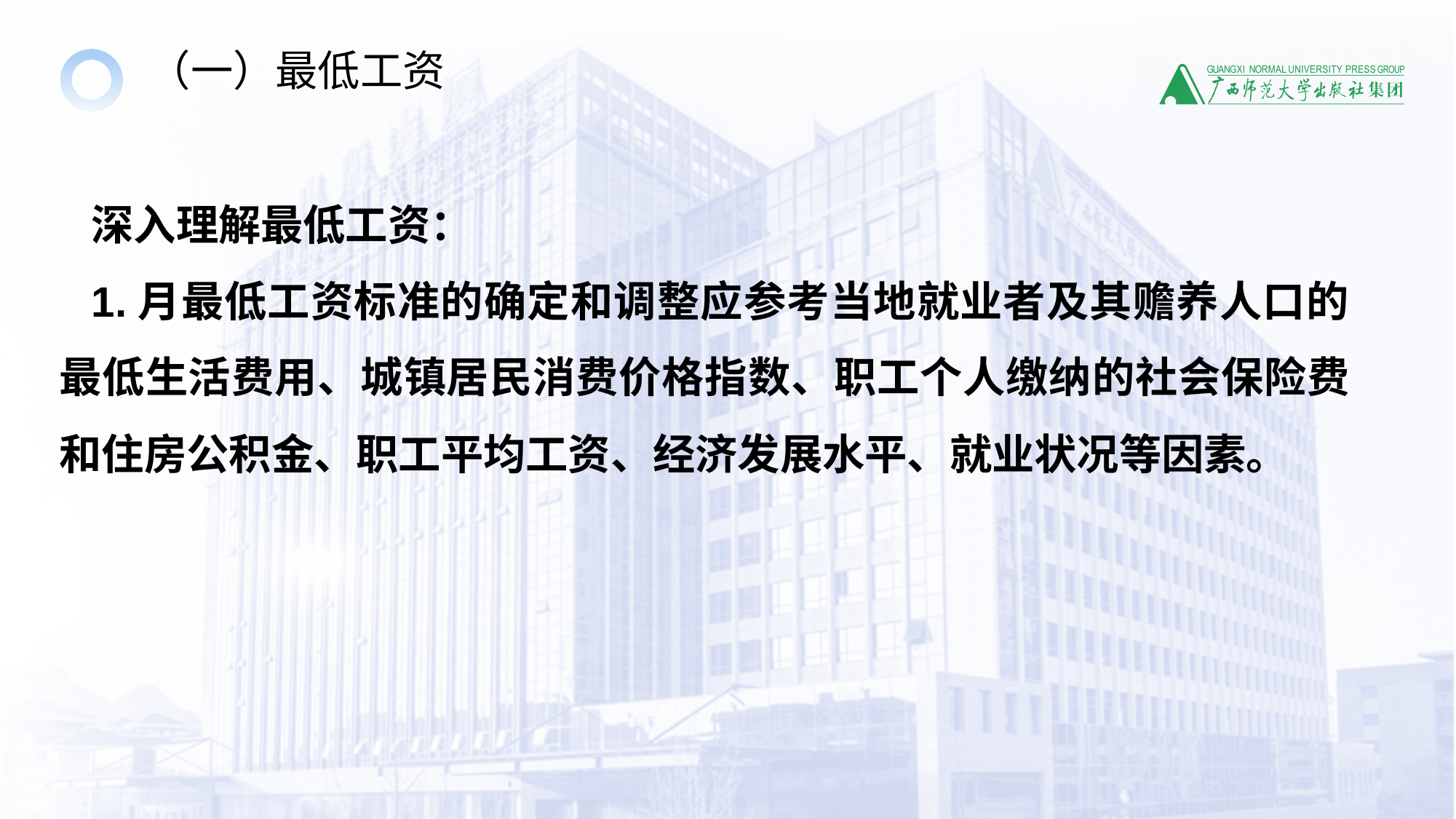

（一）最低工资

深入理解最低工资：
1.月最低工资标准的确定和调整应参考当地就业者及其赡养人口的最低生活费用、城镇居民消费价格指数、职工个人缴纳的社会保险费和住房公积金、职工平均工资、经济发展水平、就业状况等因素。